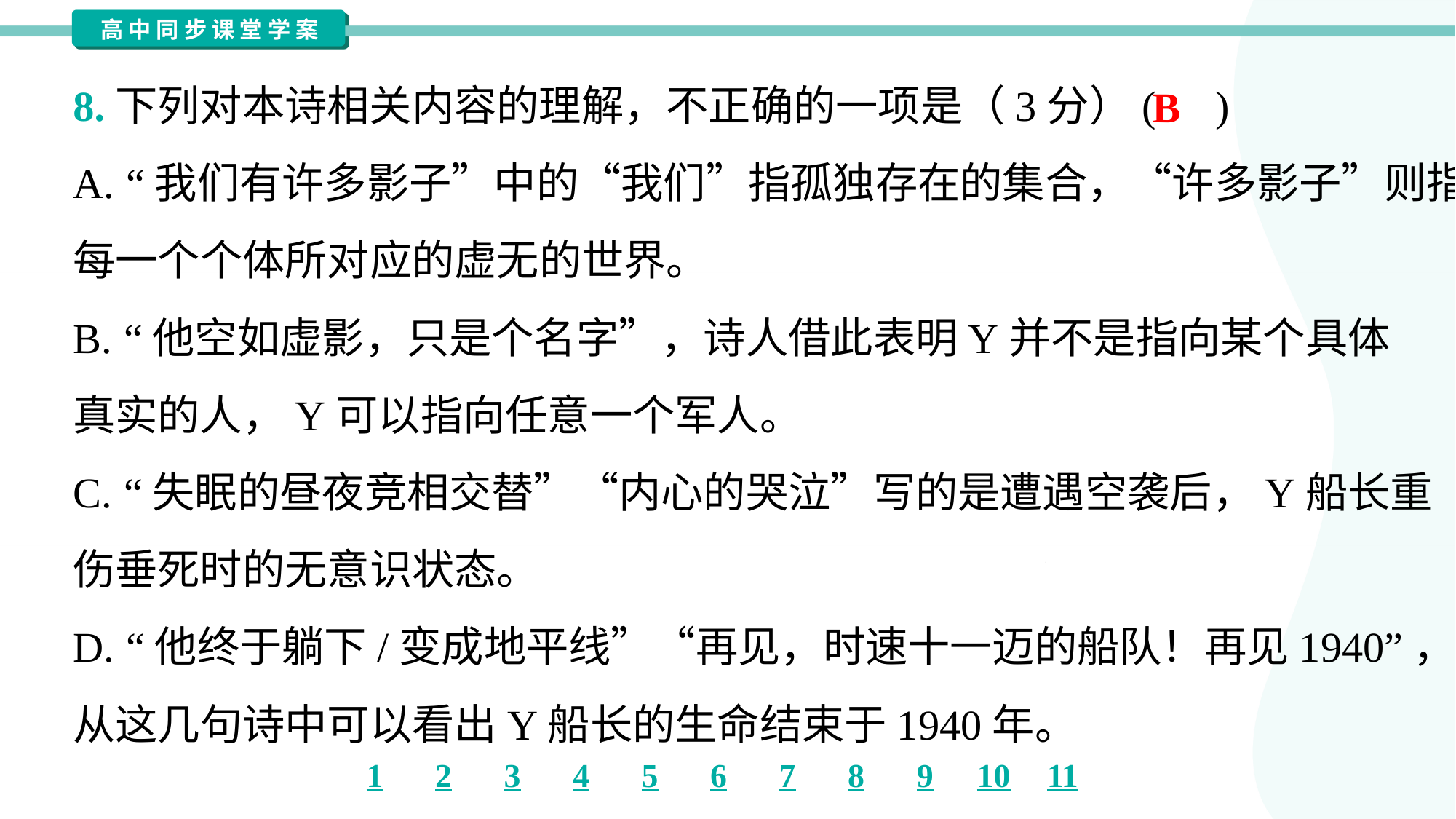

8.下列对本诗相关内容的理解，不正确的一项是（3分）(     )
B
A. “我们有许多影子”中的“我们”指孤独存在的集合，“许多影子”则指
每一个个体所对应的虚无的世界。
B. “他空如虚影，只是个名字”，诗人借此表明Y并不是指向某个具体
真实的人，Y可以指向任意一个军人。
C. “失眠的昼夜竞相交替”“内心的哭泣”写的是遭遇空袭后，Y船长重
伤垂死时的无意识状态。
D. “他终于躺下/变成地平线”“再见，时速十一迈的船队！再见1940”，
从这几句诗中可以看出Y船长的生命结束于1940年。